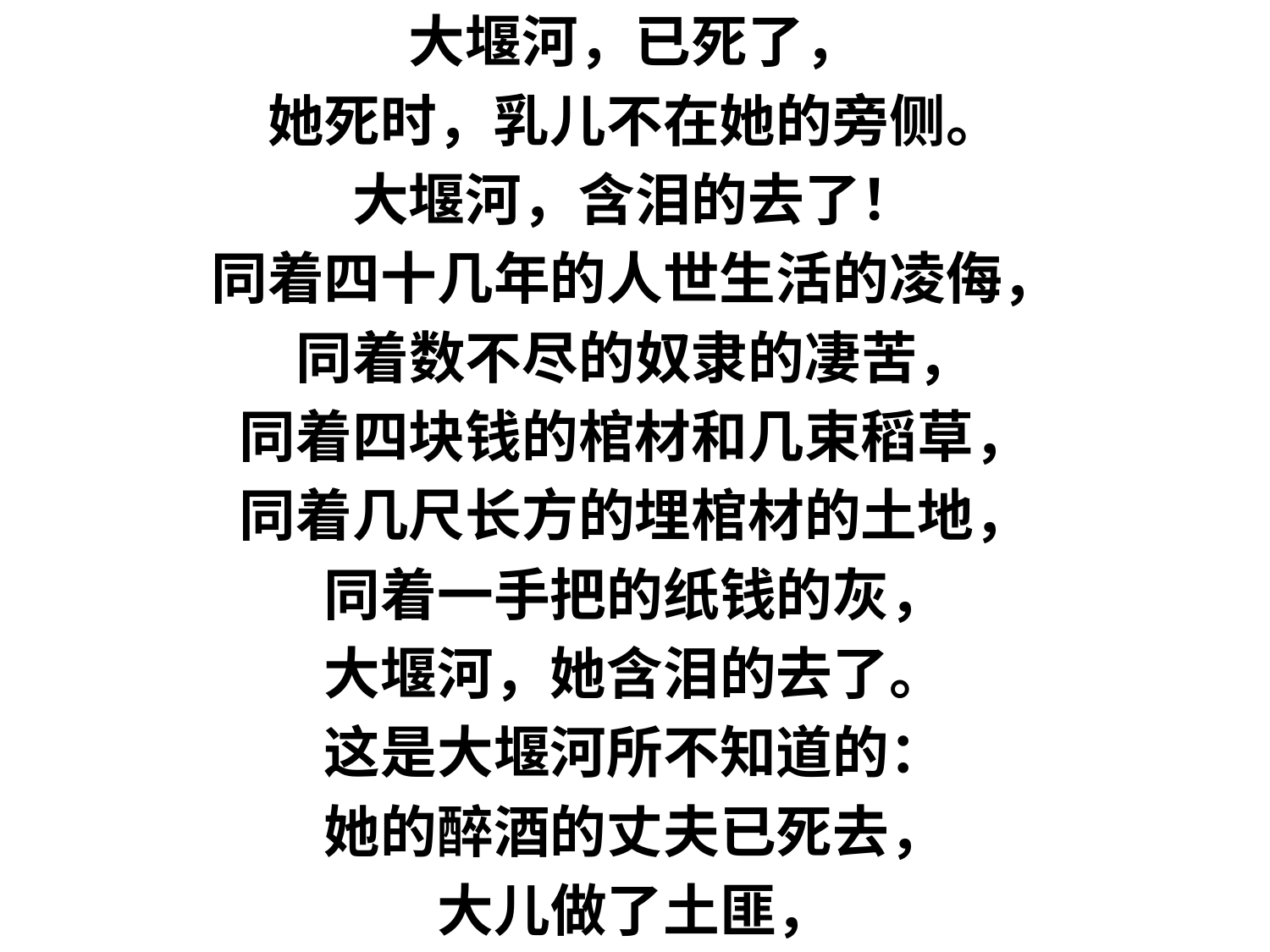

大堰河，已死了，
她死时，乳儿不在她的旁侧。
大堰河，含泪的去了！
同着四十几年的人世生活的凌侮，
同着数不尽的奴隶的凄苦，
同着四块钱的棺材和几束稻草，
同着几尺长方的埋棺材的土地，
同着一手把的纸钱的灰，
大堰河，她含泪的去了。
这是大堰河所不知道的：
她的醉酒的丈夫已死去，
大儿做了土匪，